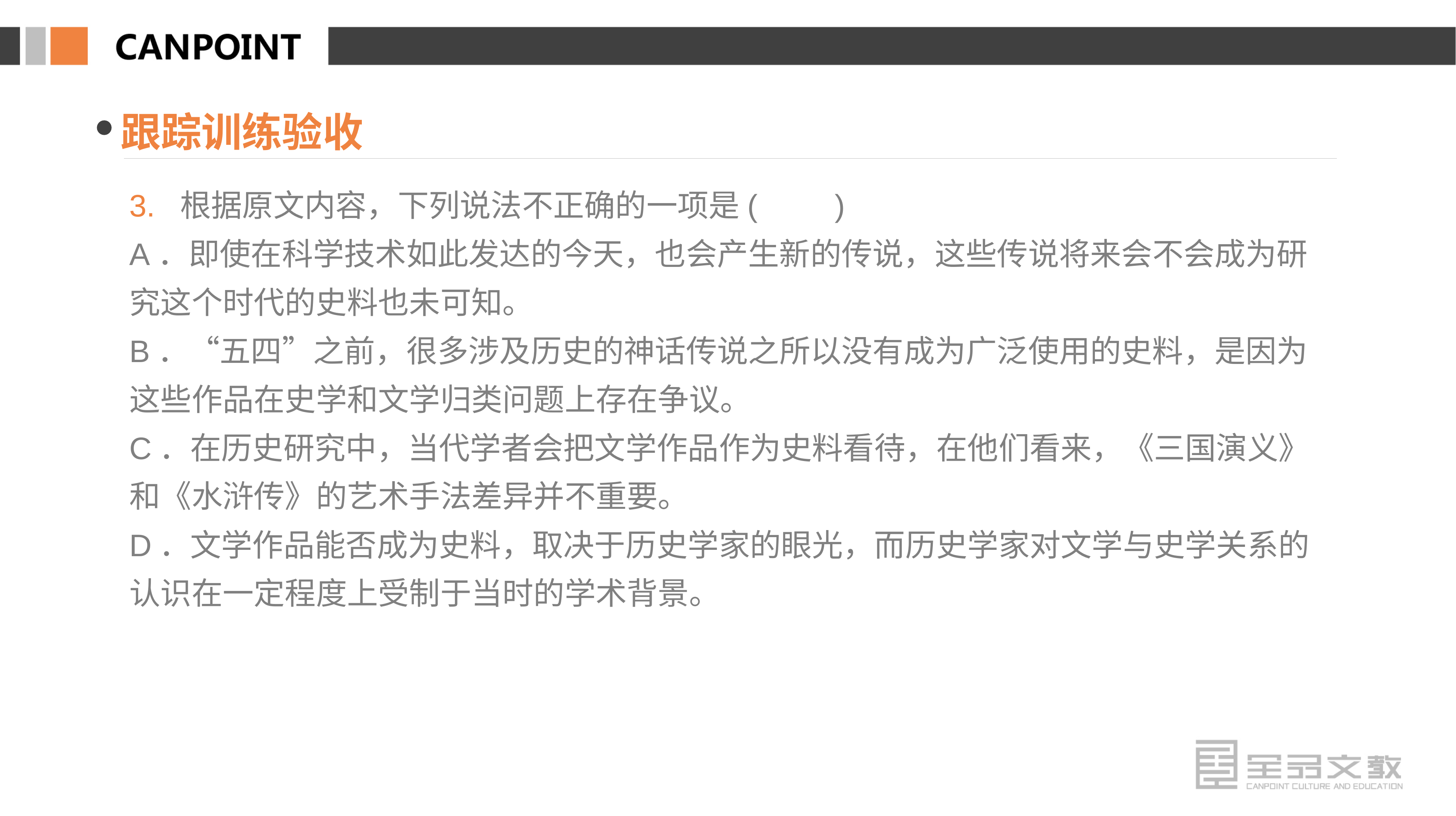

跟踪训练验收

3.  根据原文内容，下列说法不正确的一项是(　　)
A．即使在科学技术如此发达的今天，也会产生新的传说，这些传说将来会不会成为研究这个时代的史料也未可知。
B．“五四”之前，很多涉及历史的神话传说之所以没有成为广泛使用的史料，是因为这些作品在史学和文学归类问题上存在争议。
C．在历史研究中，当代学者会把文学作品作为史料看待，在他们看来，《三国演义》和《水浒传》的艺术手法差异并不重要。
D．文学作品能否成为史料，取决于历史学家的眼光，而历史学家对文学与史学关系的认识在一定程度上受制于当时的学术背景。